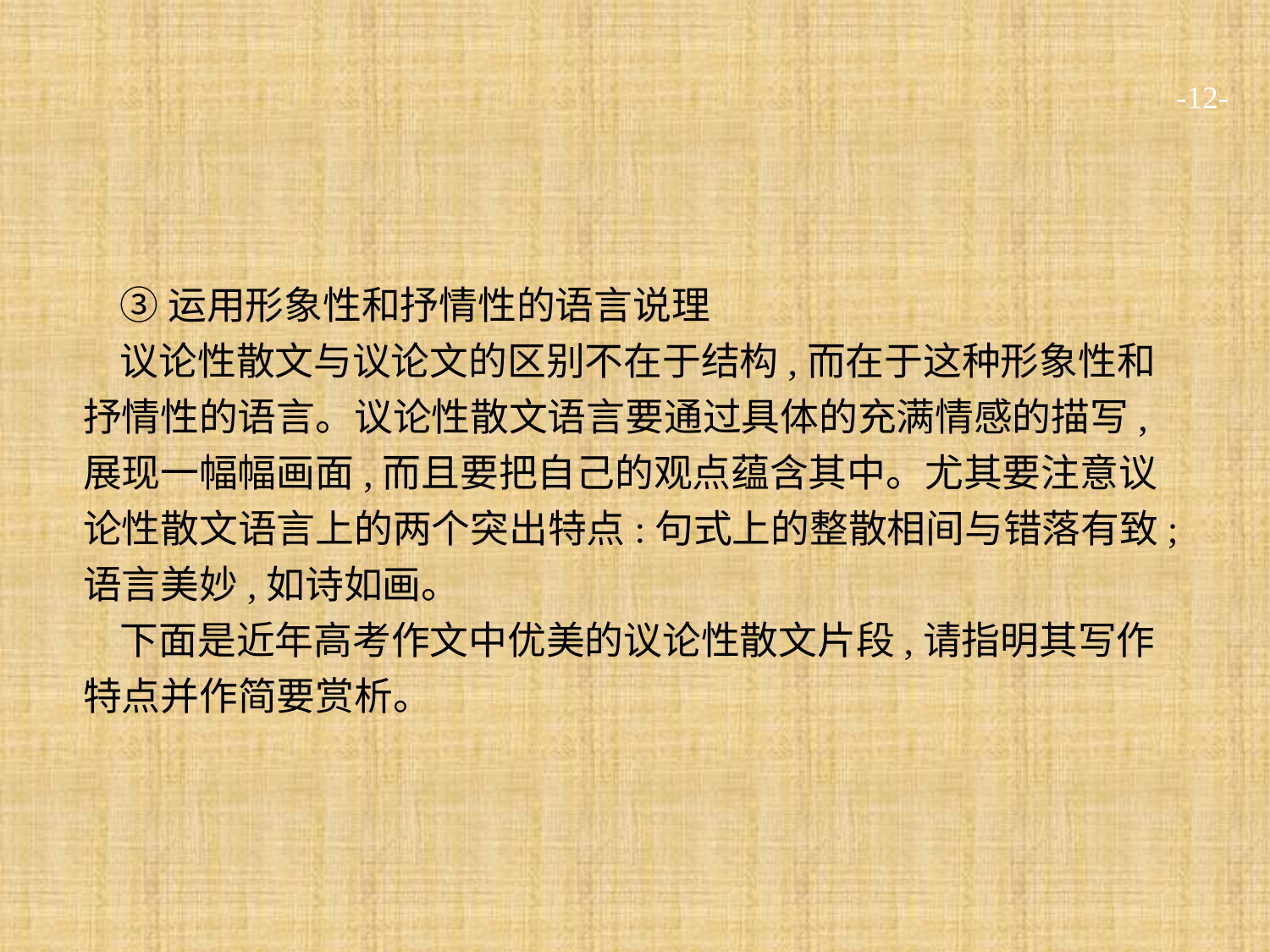

-12-
③运用形象性和抒情性的语言说理
议论性散文与议论文的区别不在于结构,而在于这种形象性和抒情性的语言。议论性散文语言要通过具体的充满情感的描写,展现一幅幅画面,而且要把自己的观点蕴含其中。尤其要注意议论性散文语言上的两个突出特点:句式上的整散相间与错落有致;语言美妙,如诗如画。
下面是近年高考作文中优美的议论性散文片段,请指明其写作特点并作简要赏析。